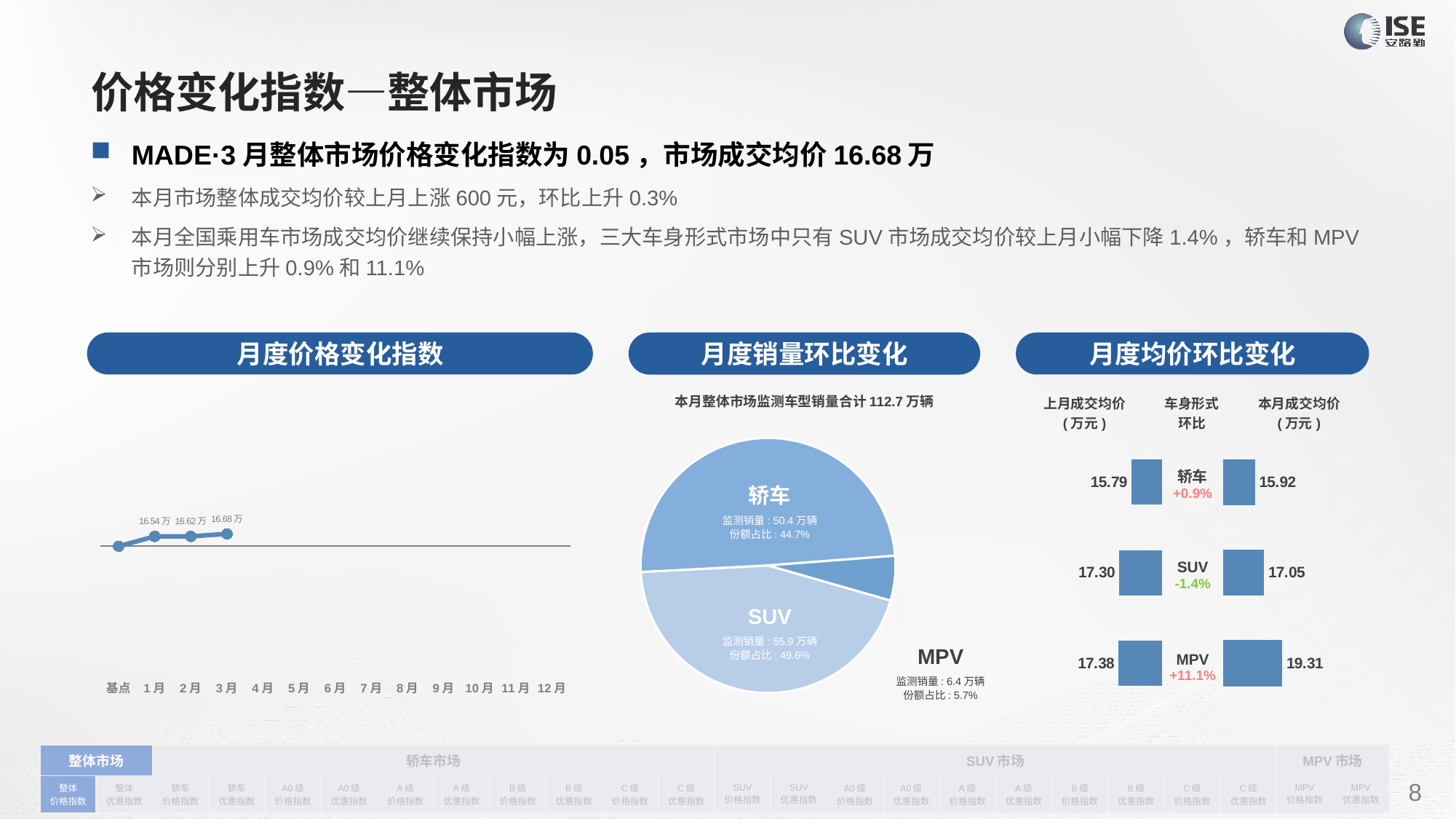

# 价格变化指数—整体市场
MADE·3月整体市场价格变化指数为0.05，市场成交均价16.68万
本月市场整体成交均价较上月上涨600元，环比上升0.3%
本月全国乘用车市场成交均价继续保持小幅上涨，三大车身形式市场中只有SUV市场成交均价较上月小幅下降1.4%，轿车和MPV市场则分别上升0.9%和11.1%
月度价格变化指数

月度均价环比变化

月度销量环比变化

本月整体市场监测车型销量合计112.7万辆

### Chart

| Category | Y2022 |
|---|---|
| 基点 | 0.0 |
| 1月 | 0.04 |
| 2月 | 0.04 |
| 3月 | 0.05 |
| 4月 | None |
| 5月 | None |
| 6月 | None |
| 7月 | None |
| 8月 | None |
| 9月 | None |
| 10月 | None |
| 11月 | None |
| 12月 | None |
| 上月成交均价 (万元) | 车身形式 环比 | 本月成交均价 (万元) |
| --- | --- | --- |

### Chart

| Category | 车身市场 |
|---|---|
| 轿车 | 503945.0 |
| SUV | 558854.0 |
| MPV | 63835.0 |
| 轿车 +0.9% |
| --- |
| SUV -1.4% |
| MPV +11.1% |

### Chart

| Category | 成交均价 |
|---|---|
| 轿车 | 15.79 |
| SUV | 17.3 |
| MPV | 17.38 |

### Chart

| Category | 成交均价 |
|---|---|
| 轿车 | 15.922774831181973 |
| SUV | 17.05451033346814 |
| MPV | 19.311771418500825 |
轿车
监测销量: 50.4万辆
份额占比: 44.7%
SUV
监测销量: 55.9万辆
份额占比: 49.6%
MPV
监测销量: 6.4万辆
份额占比: 5.7%
| 整体市场 |  | 轿车市场 |  |  |  |  |  |  |  |  |  | SUV市场 |  |  |  |  |  |  |  |  |  | MPV市场 |  |
| --- | --- | --- | --- | --- | --- | --- | --- | --- | --- | --- | --- | --- | --- | --- | --- | --- | --- | --- | --- | --- | --- | --- | --- |
| 整体 价格指数 | 整体 优惠指数 | 轿车 价格指数 | 轿车 优惠指数 | A0级 价格指数 | A0级 优惠指数 | A级 价格指数 | A级 优惠指数 | B级 价格指数 | B级 优惠指数 | C级 价格指数 | C级 优惠指数 | SUV 价格指数 | SUV 优惠指数 | A0级 价格指数 | A0级 优惠指数 | A级 价格指数 | A级 优惠指数 | B级 价格指数 | B级 优惠指数 | C级 价格指数 | C级 优惠指数 | MPV 价格指数 | MPV 优惠指数 |
请在插入菜单—页眉和页脚中修改此 文本
8